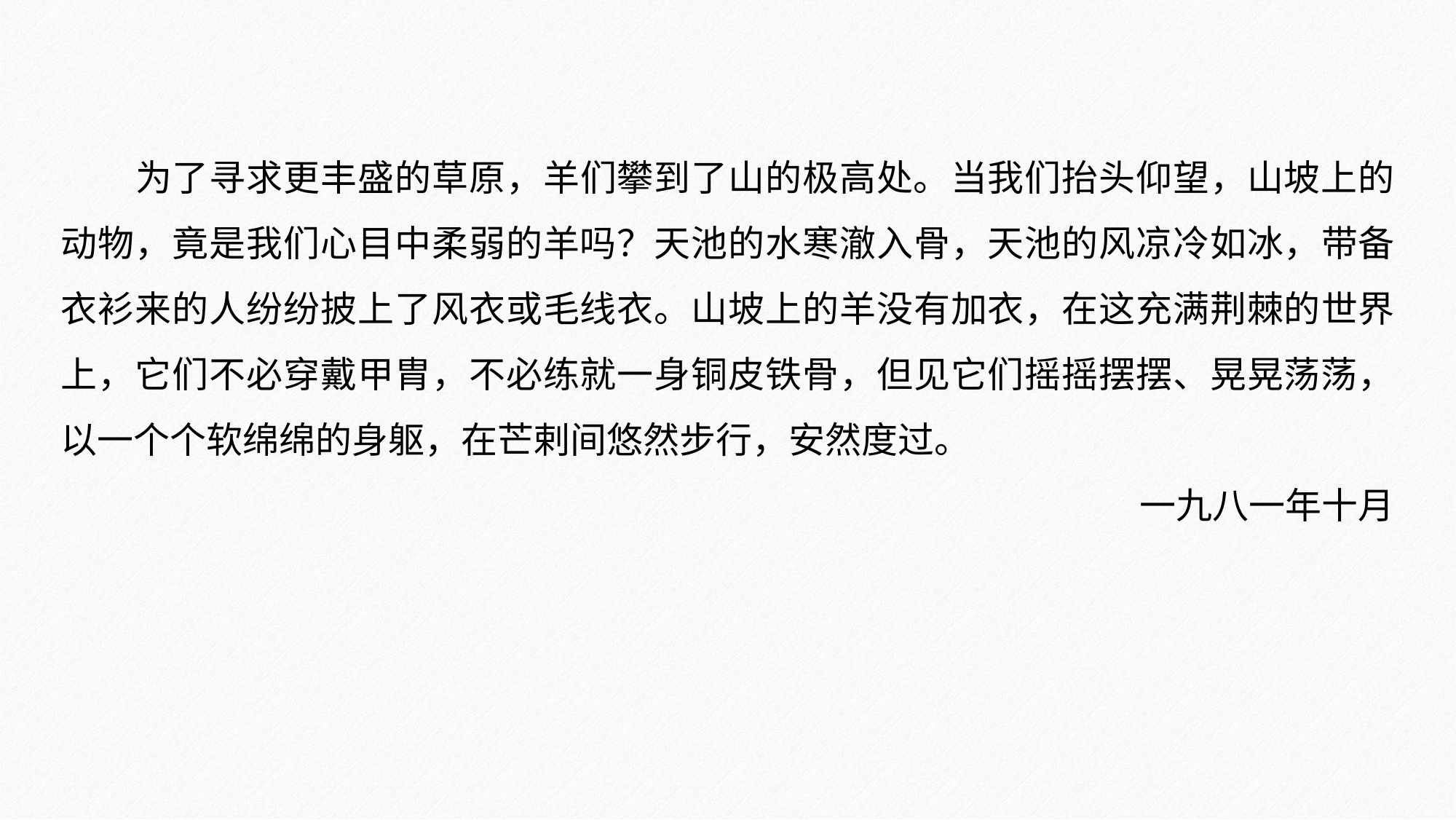

为了寻求更丰盛的草原，羊们攀到了山的极高处。当我们抬头仰望，山坡上的动物，竟是我们心目中柔弱的羊吗？天池的水寒澈入骨，天池的风凉冷如冰，带备衣衫来的人纷纷披上了风衣或毛线衣。山坡上的羊没有加衣，在这充满荆棘的世界上，它们不必穿戴甲胄，不必练就一身铜皮铁骨，但见它们摇摇摆摆、晃晃荡荡，以一个个软绵绵的身躯，在芒剌间悠然步行，安然度过。
一九八一年十月